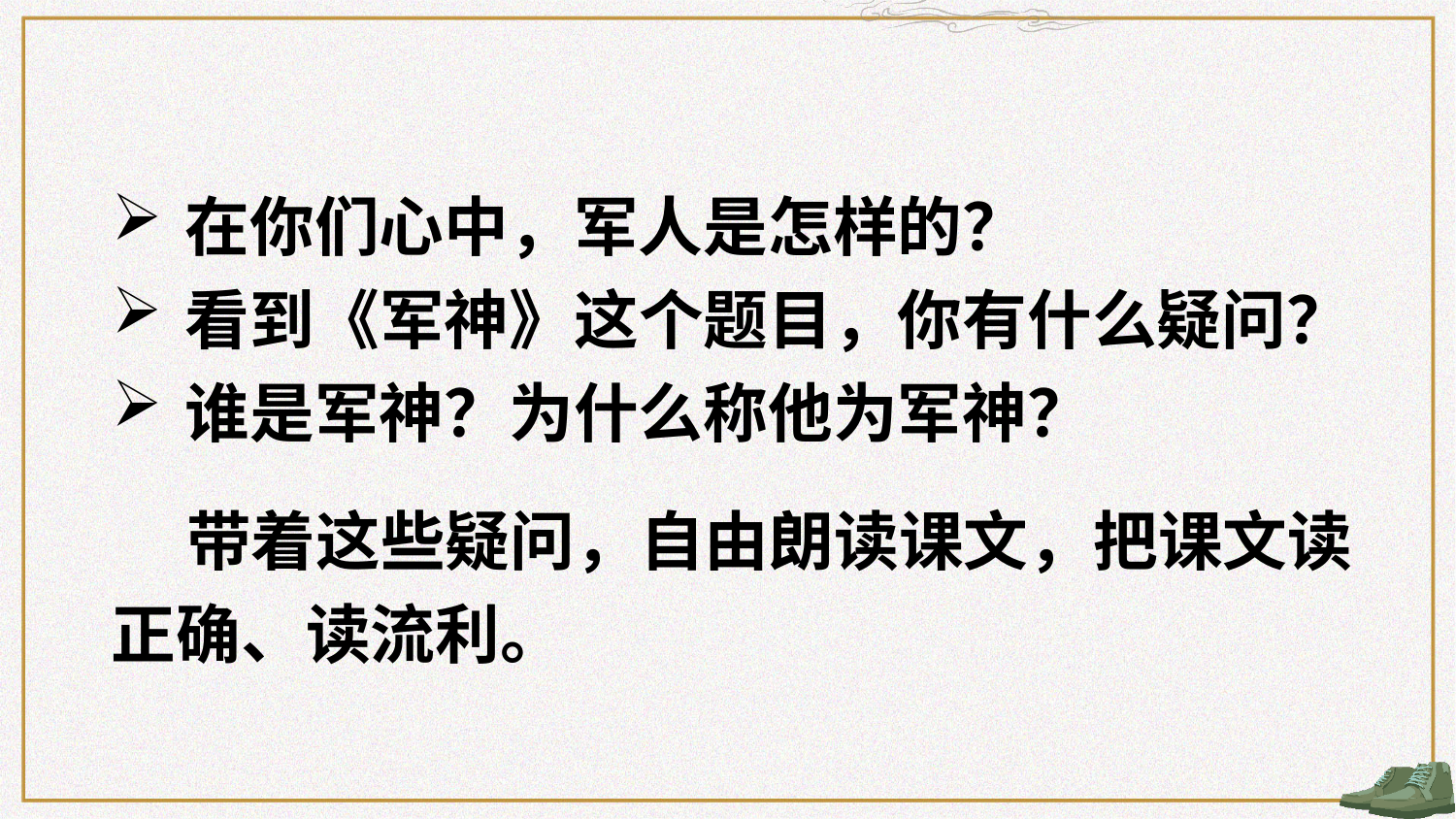

在你们心中，军人是怎样的？
看到《军神》这个题目，你有什么疑问？
谁是军神？为什么称他为军神？
    带着这些疑问，自由朗读课文，把课文读正确、读流利。